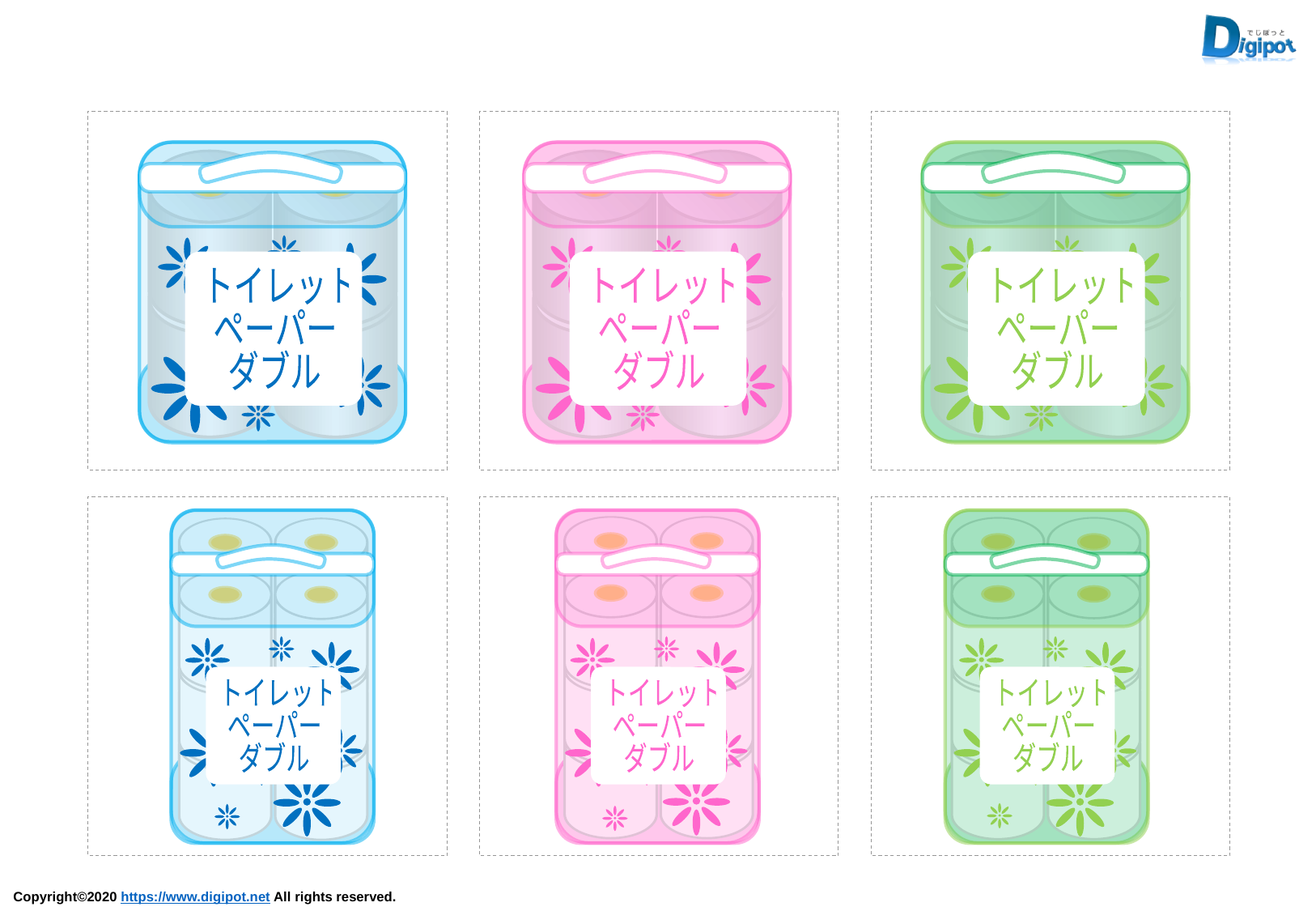

トイレット
ペーパー
ダブル

トイレット
ペーパー
ダブル

トイレット
ペーパー
ダブル

トイレット
ペーパー
ダブル

トイレット
ペーパー
ダブル

トイレット
ペーパー
ダブル